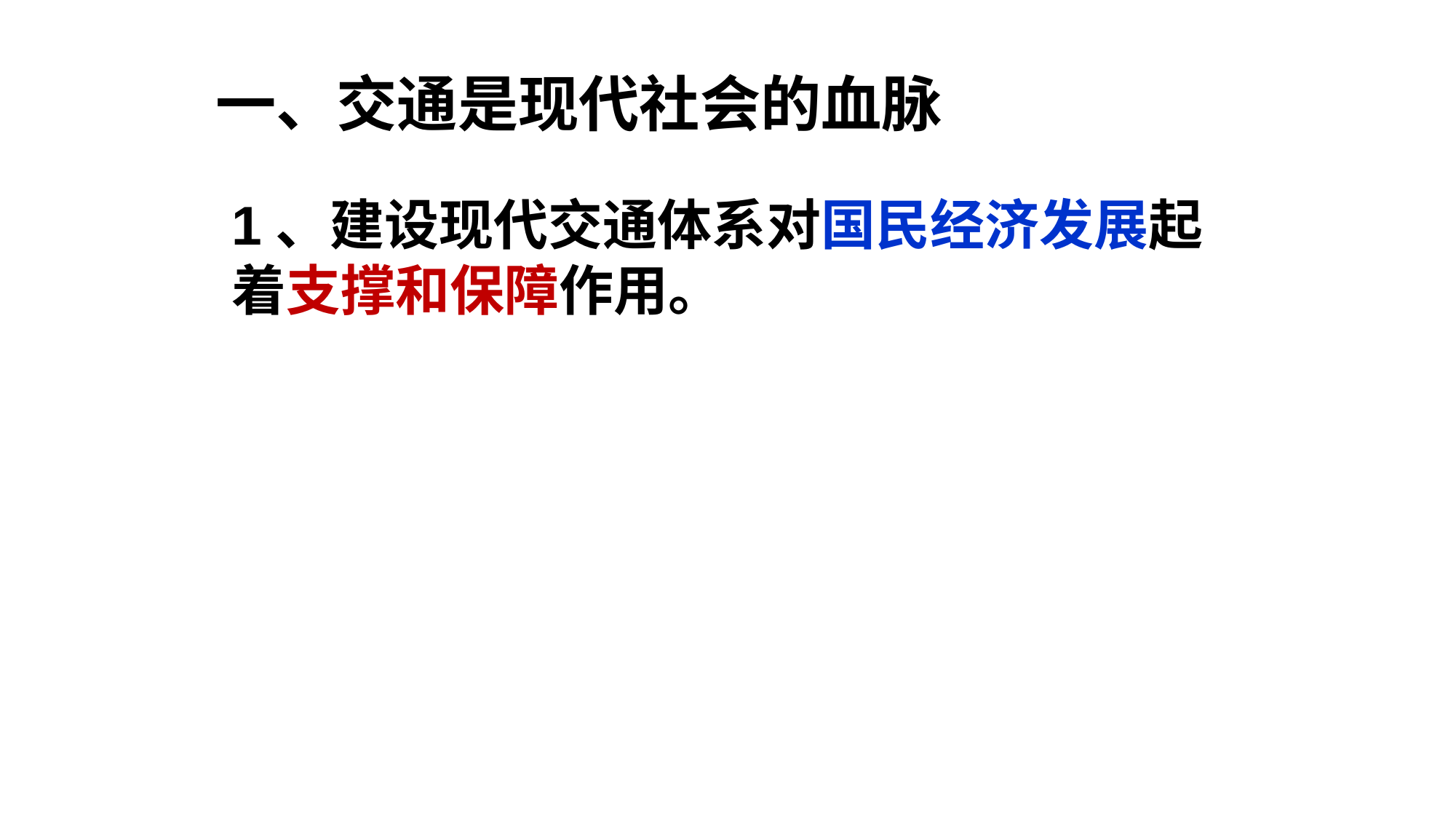

一、交通是现代社会的血脉
1、建设现代交通体系对国民经济发展起着支撑和保障作用。